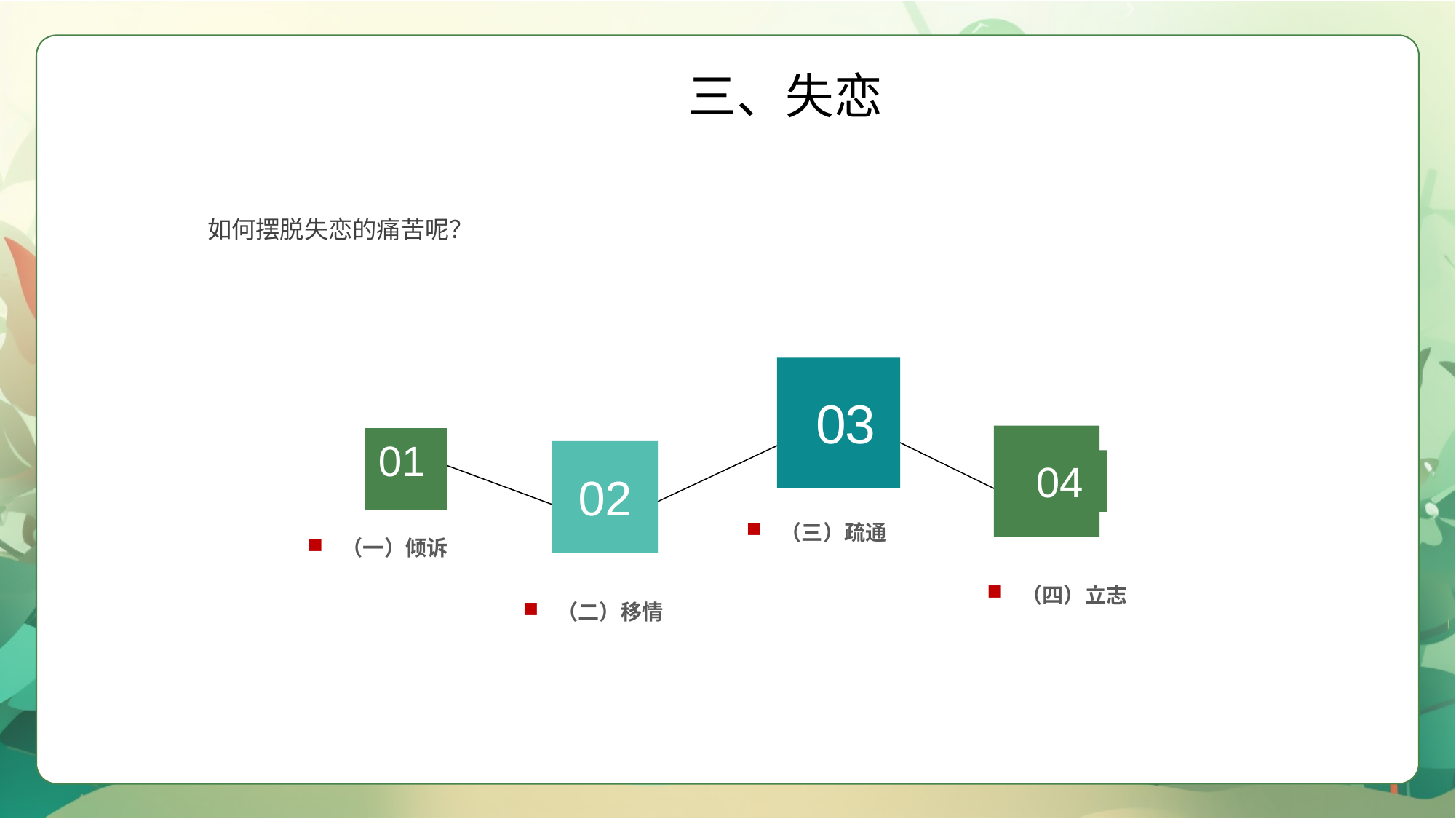

三、失恋
如何摆脱失恋的痛苦呢？

03

04

01

02
（三）疏通
（一）倾诉
（四）立志
（二）移情